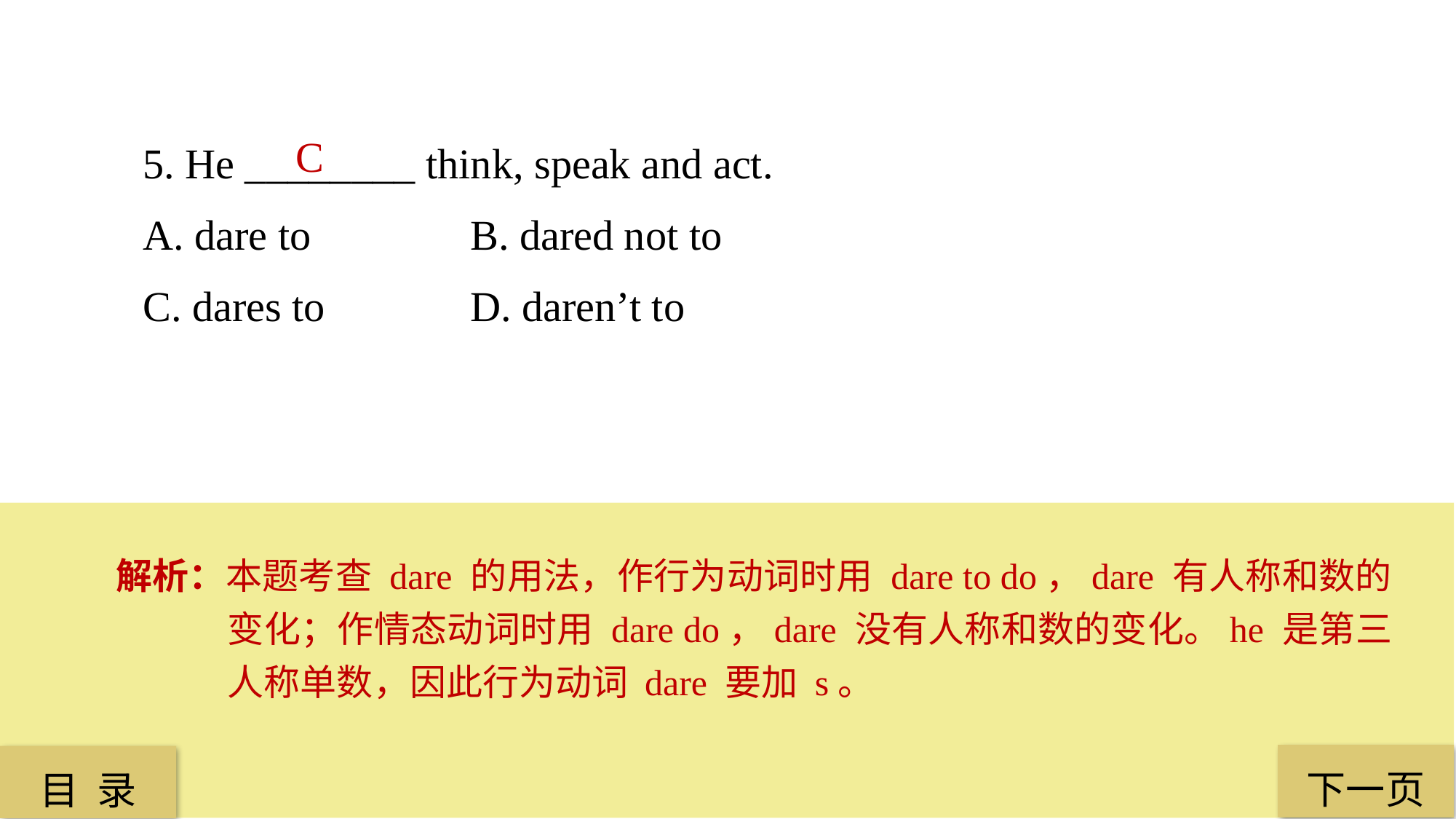

5. He ________ think, speak and act.
A. dare to 		B. dared not to
C. dares to 		D. daren’t to
C
解析：本题考查 dare 的用法，作行为动词时用 dare to do，dare 有人称和数的变化；作情态动词时用 dare do，dare 没有人称和数的变化。he 是第三人称单数，因此行为动词 dare 要加 s。